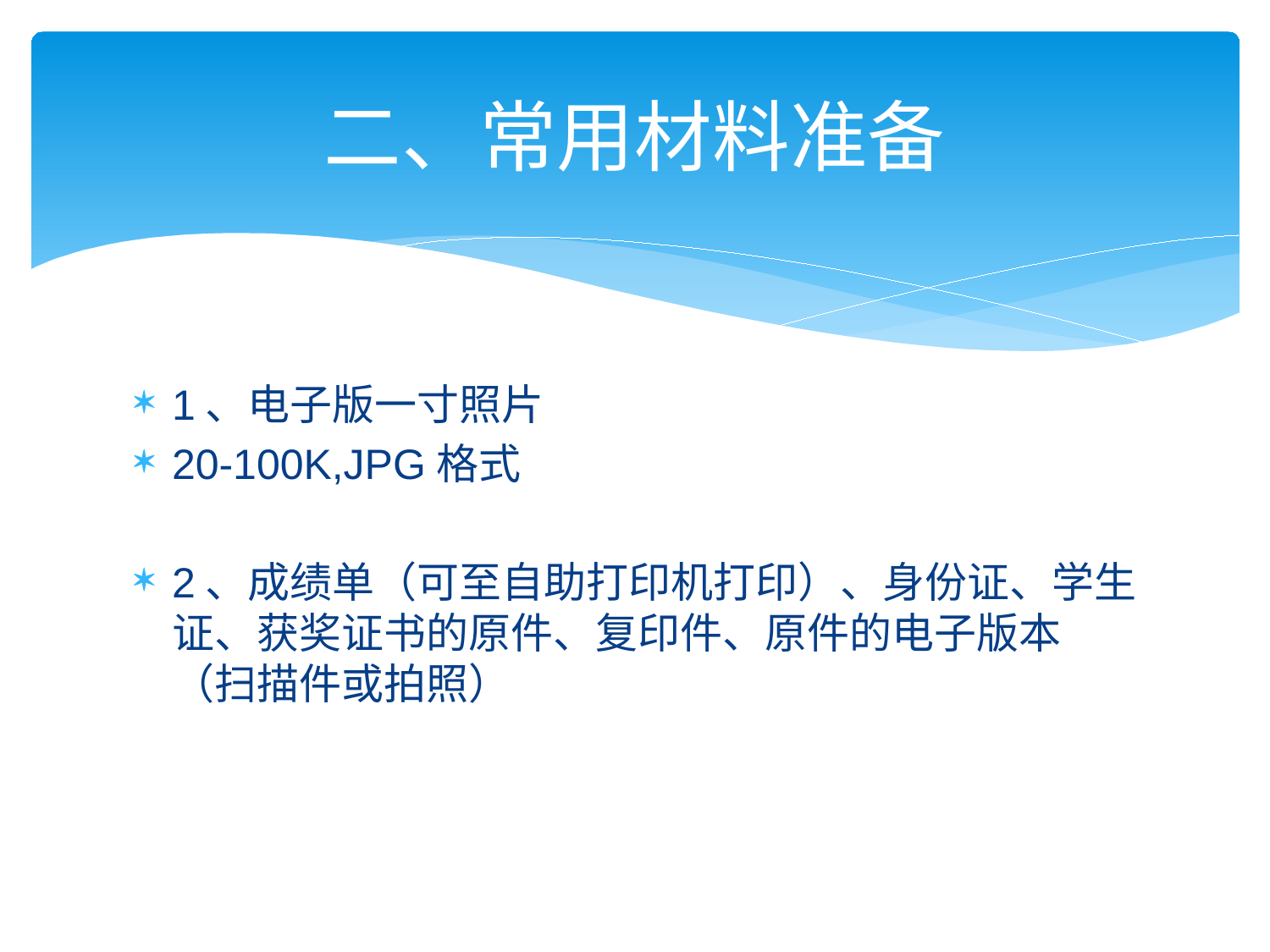

# 二、常用材料准备
1、电子版一寸照片
20-100K,JPG格式

2、成绩单（可至自助打印机打印）、身份证、学生证、获奖证书的原件、复印件、原件的电子版本（扫描件或拍照）